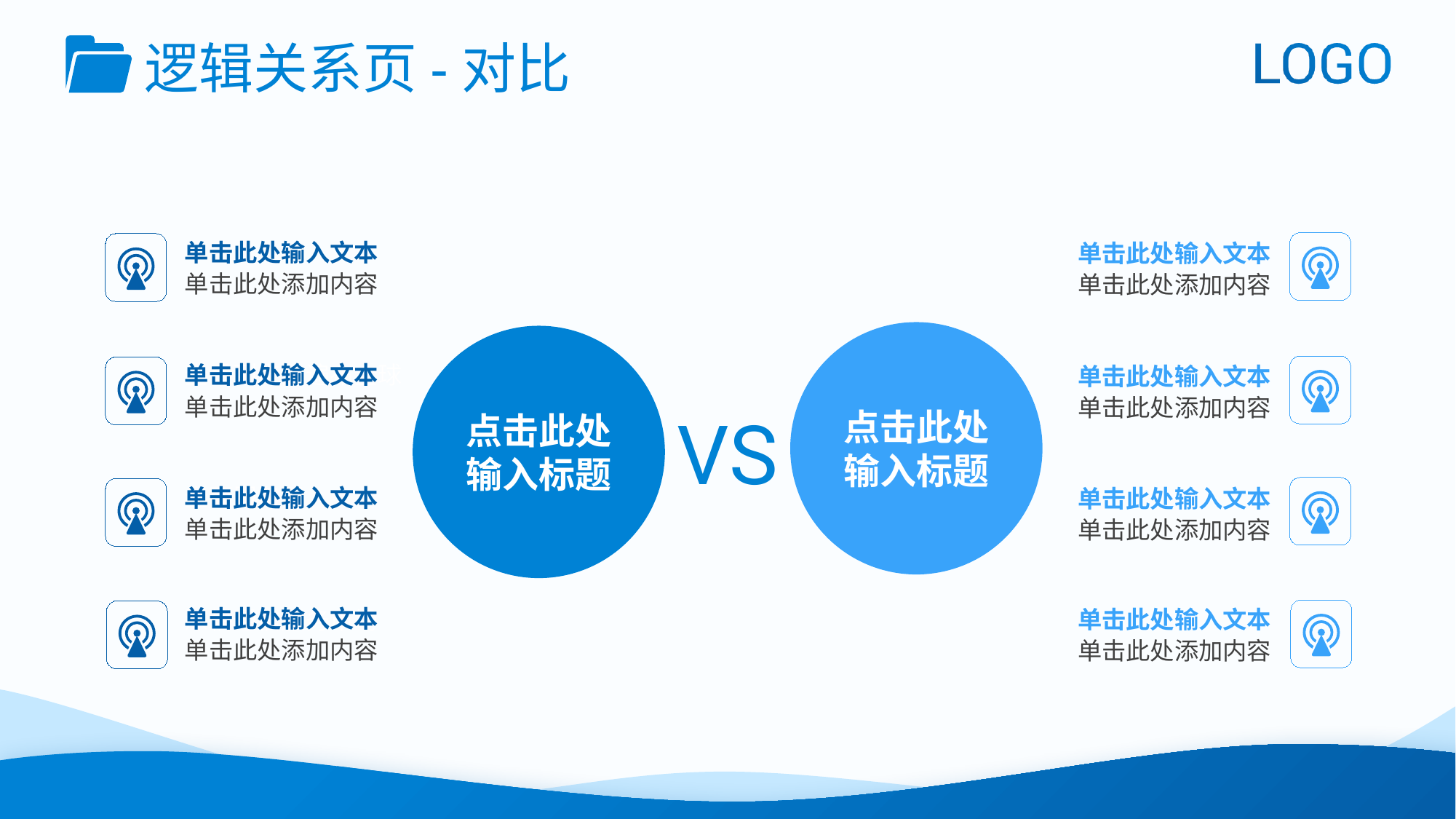

逻辑关系页-对比

单击此处输入文本
单击此处添加内容

单击此处输入文本
单击此处添加内容
点击此处输入标题
点击此处输入标题

单击此处输入文本
单击此处添加内容

全系列产品遍布全球
单击此处输入文本
单击此处添加内容
VS

单击此处输入文本
单击此处添加内容

全面服务于
单击此处输入文本
单击此处添加内容

单击此处输入文本
单击此处添加内容

单击此处输入文本
单击此处添加内容
深耕通信服务市场